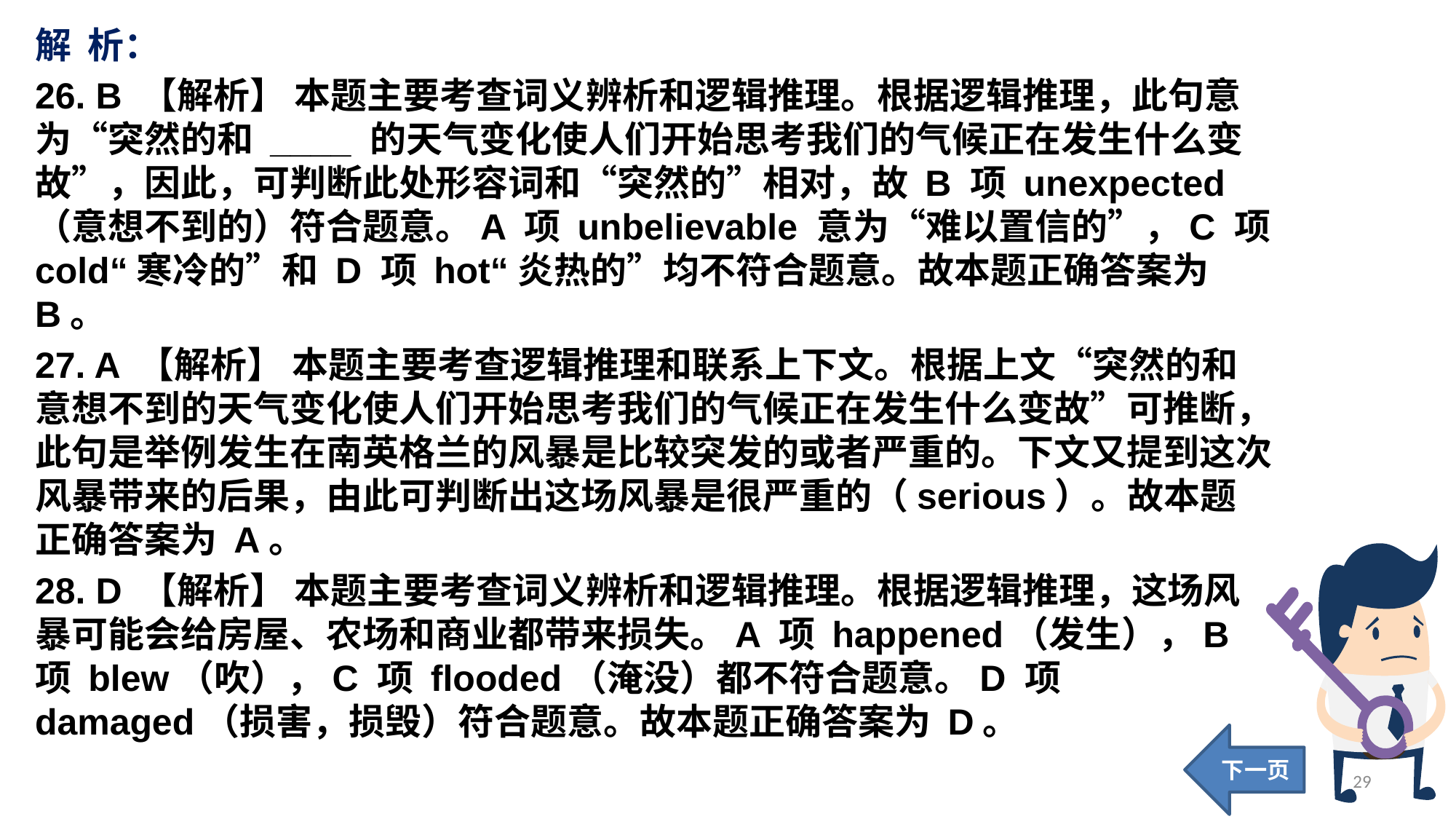

解  析：
26. B 【解析】 本题主要考查词义辨析和逻辑推理。根据逻辑推理，此句意为“突然的和 ____ 的天气变化使人们开始思考我们的气候正在发生什么变故”，因此，可判断此处形容词和“突然的”相对，故 B 项 unexpected（意想不到的）符合题意。A 项 unbelievable 意为“难以置信的”，C 项cold“寒冷的”和 D 项 hot“炎热的”均不符合题意。故本题正确答案为 B。
27. A 【解析】 本题主要考查逻辑推理和联系上下文。根据上文“突然的和意想不到的天气变化使人们开始思考我们的气候正在发生什么变故”可推断，此句是举例发生在南英格兰的风暴是比较突发的或者严重的。下文又提到这次风暴带来的后果，由此可判断出这场风暴是很严重的（serious）。故本题正确答案为 A。
28. D 【解析】 本题主要考查词义辨析和逻辑推理。根据逻辑推理，这场风暴可能会给房屋、农场和商业都带来损失。A 项 happened（发生），B 项 blew（吹），C 项 flooded（淹没）都不符合题意。D 项 damaged（损害，损毁）符合题意。故本题正确答案为 D。

下一页
29